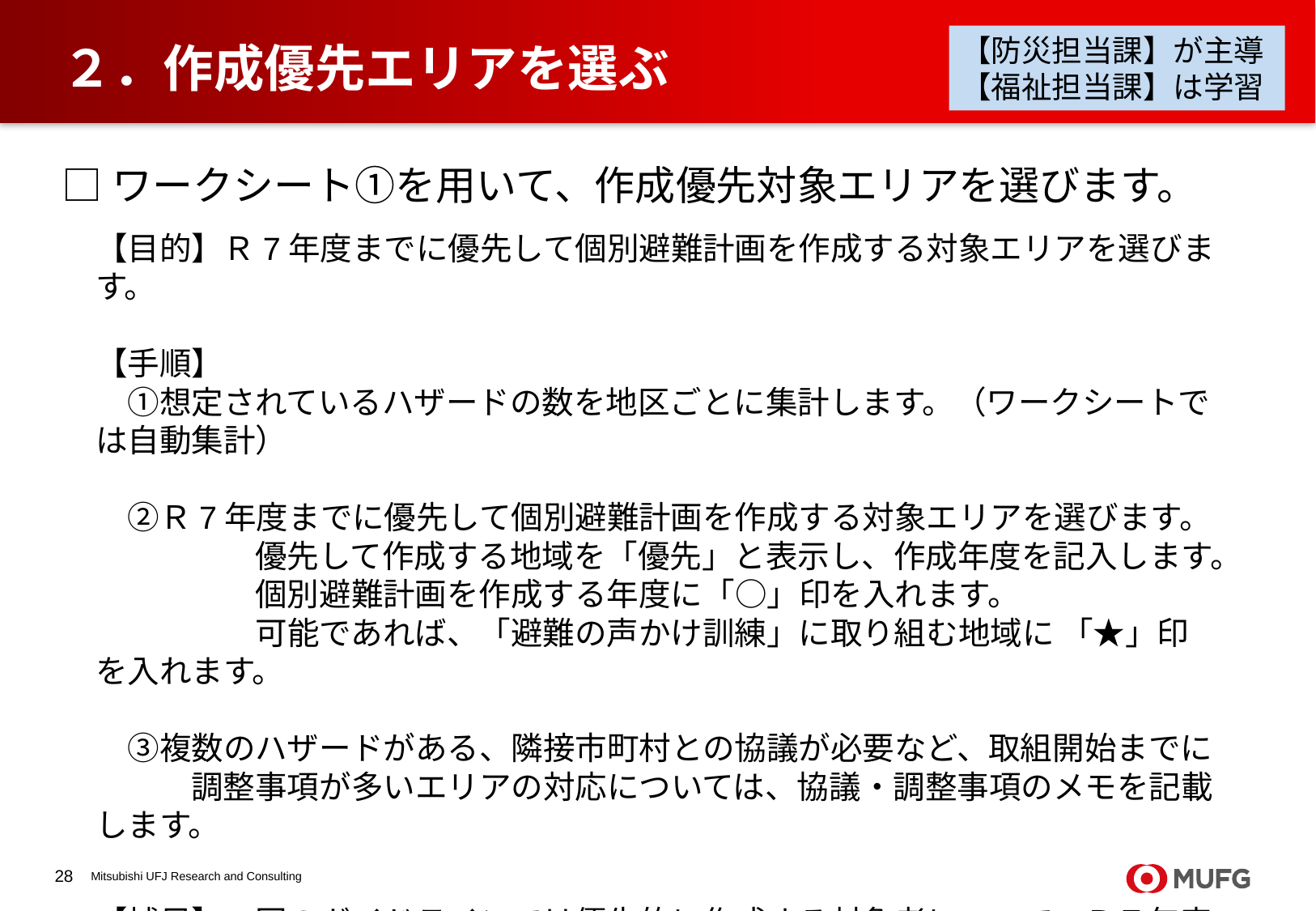

【防災担当課】が主導
【福祉担当課】は学習
# ２．作成優先エリアを選ぶ
□ワークシート①を用いて、作成優先対象エリアを選びます。
【目的】Ｒ7年度までに優先して個別避難計画を作成する対象エリアを選びます。

【手順】
　①想定されているハザードの数を地区ごとに集計します。（ワークシートでは自動集計）

　②Ｒ7年度までに優先して個別避難計画を作成する対象エリアを選びます。
　　　　　優先して作成する地域を「優先」と表示し、作成年度を記入します。
　　　　　個別避難計画を作成する年度に「○」印を入れます。
　　　　　可能であれば、「避難の声かけ訓練」に取り組む地域に 「★」印を入れます。

　③複数のハザードがある、隣接市町村との協議が必要など、取組開始までに
　　　調整事項が多いエリアの対応については、協議・調整事項のメモを記載します。

【補足】　国のガイドラインでは優先的に作成する対象者について、Ｒ７年度中の完成を
　　　　　目指しています。